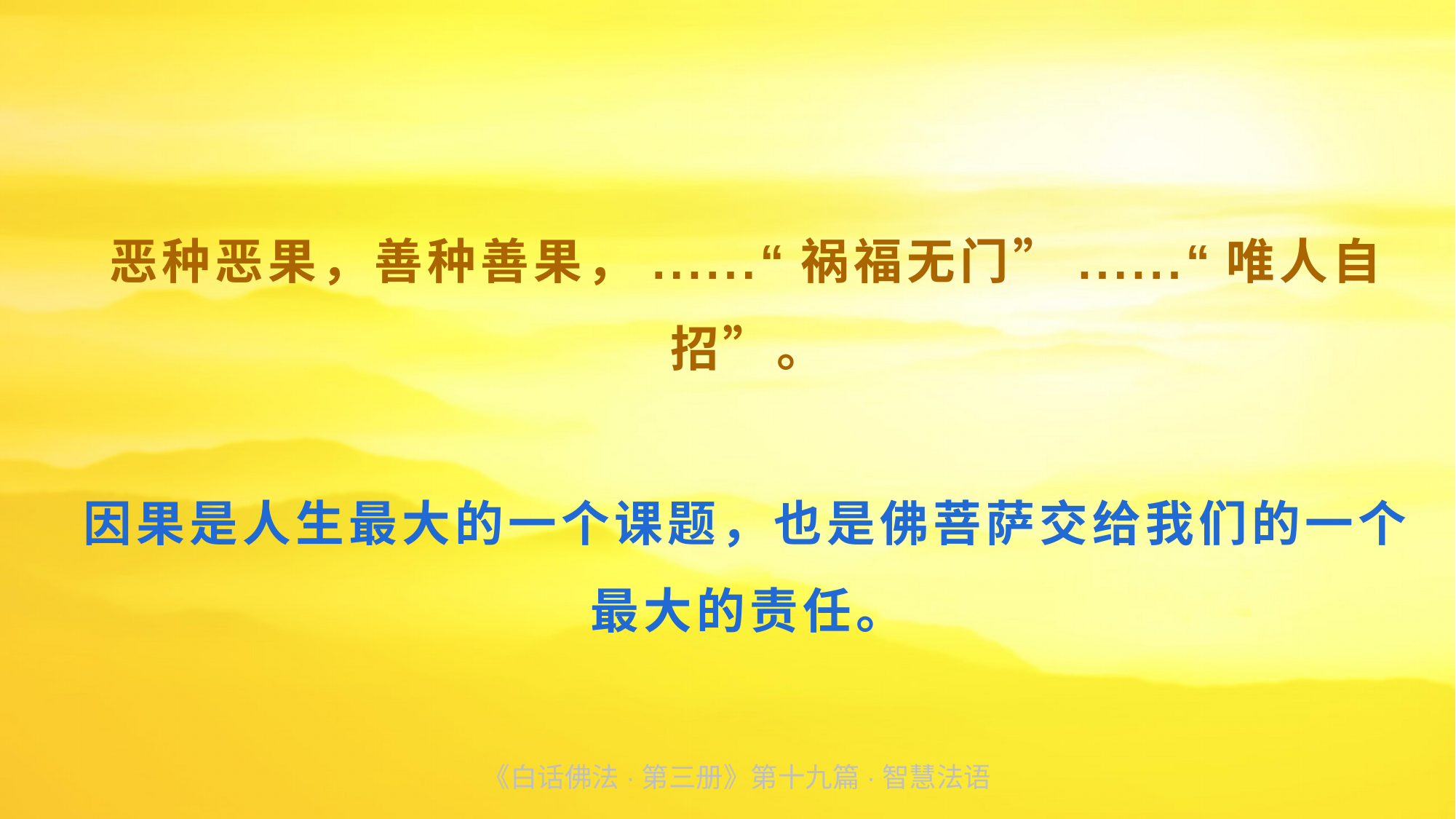

恶种恶果，善种善果，......“祸福无门”......“唯人自招”。

因果是人生最大的一个课题，也是佛菩萨交给我们的一个最大的责任。
  《白话佛法·第三册》第十九篇·智慧法语